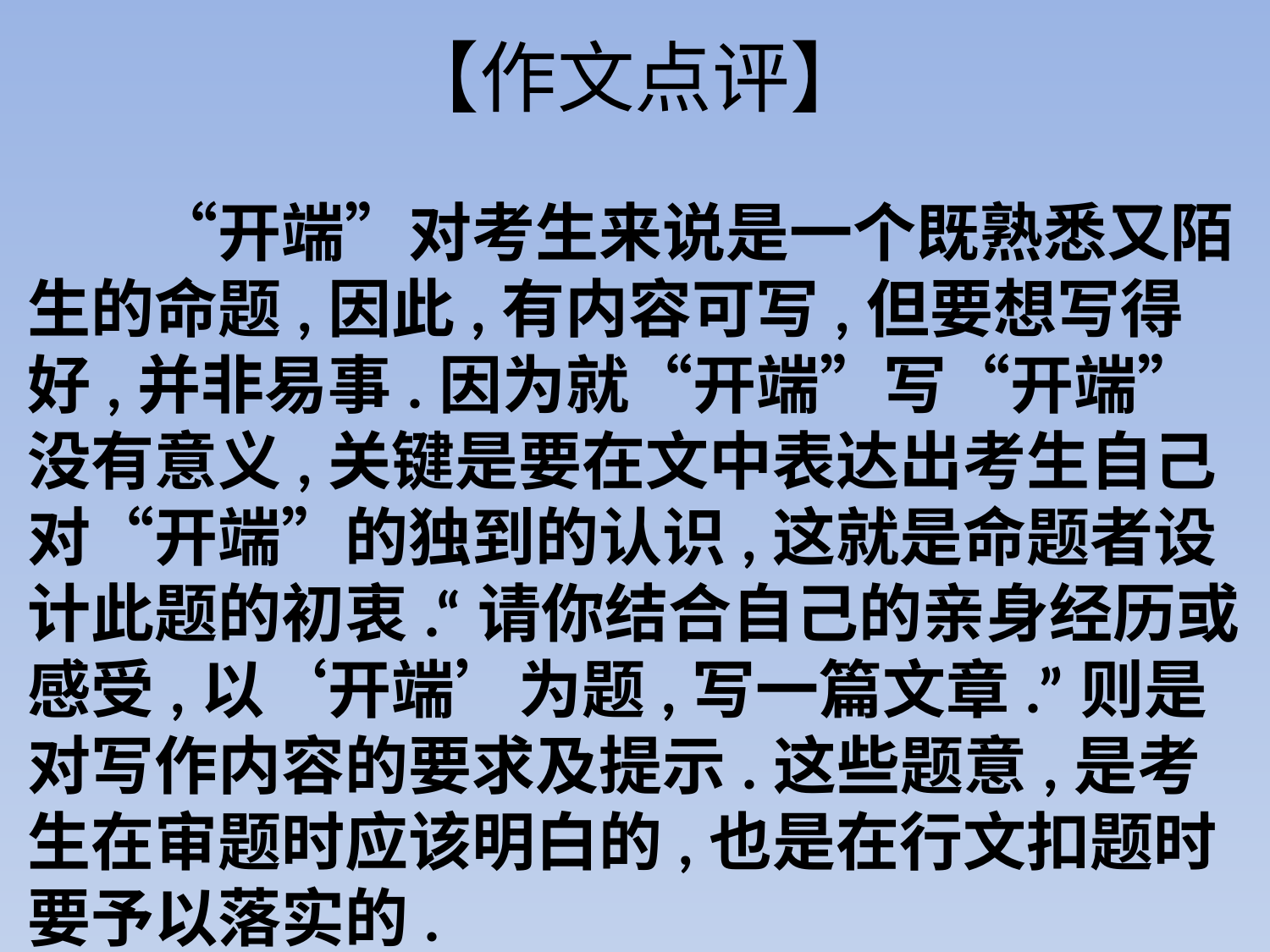

# 【作文点评】
　　“开端”对考生来说是一个既熟悉又陌生的命题,因此,有内容可写,但要想写得好,并非易事.因为就“开端”写“开端”没有意义,关键是要在文中表达出考生自己对“开端”的独到的认识,这就是命题者设计此题的初衷.“请你结合自己的亲身经历或感受,以‘开端’为题,写一篇文章.”则是对写作内容的要求及提示.这些题意,是考生在审题时应该明白的,也是在行文扣题时要予以落实的.